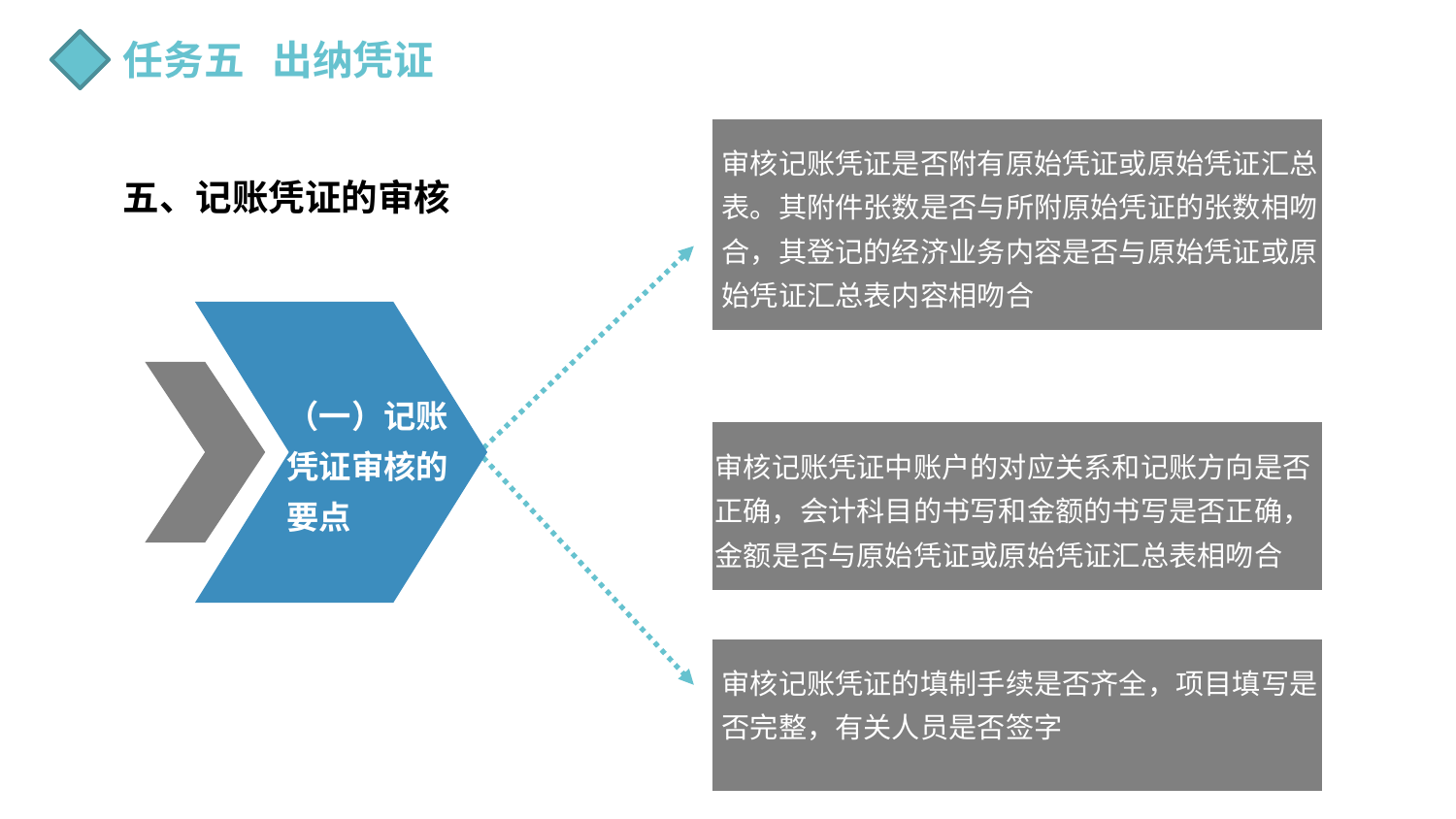

任务五   出纳凭证

审核记账凭证是否附有原始凭证或原始凭证汇总表。其附件张数是否与所附原始凭证的张数相吻合，其登记的经济业务内容是否与原始凭证或原始凭证汇总表内容相吻合
五、记账凭证的审核

（一）记账凭证审核的要点

审核记账凭证中账户的对应关系和记账方向是否正确，会计科目的书写和金额的书写是否正确，金额是否与原始凭证或原始凭证汇总表相吻合

审核凭证本身是否具有合法性

审核记账凭证的填制手续是否齐全，项目填写是否完整，有关人员是否签字